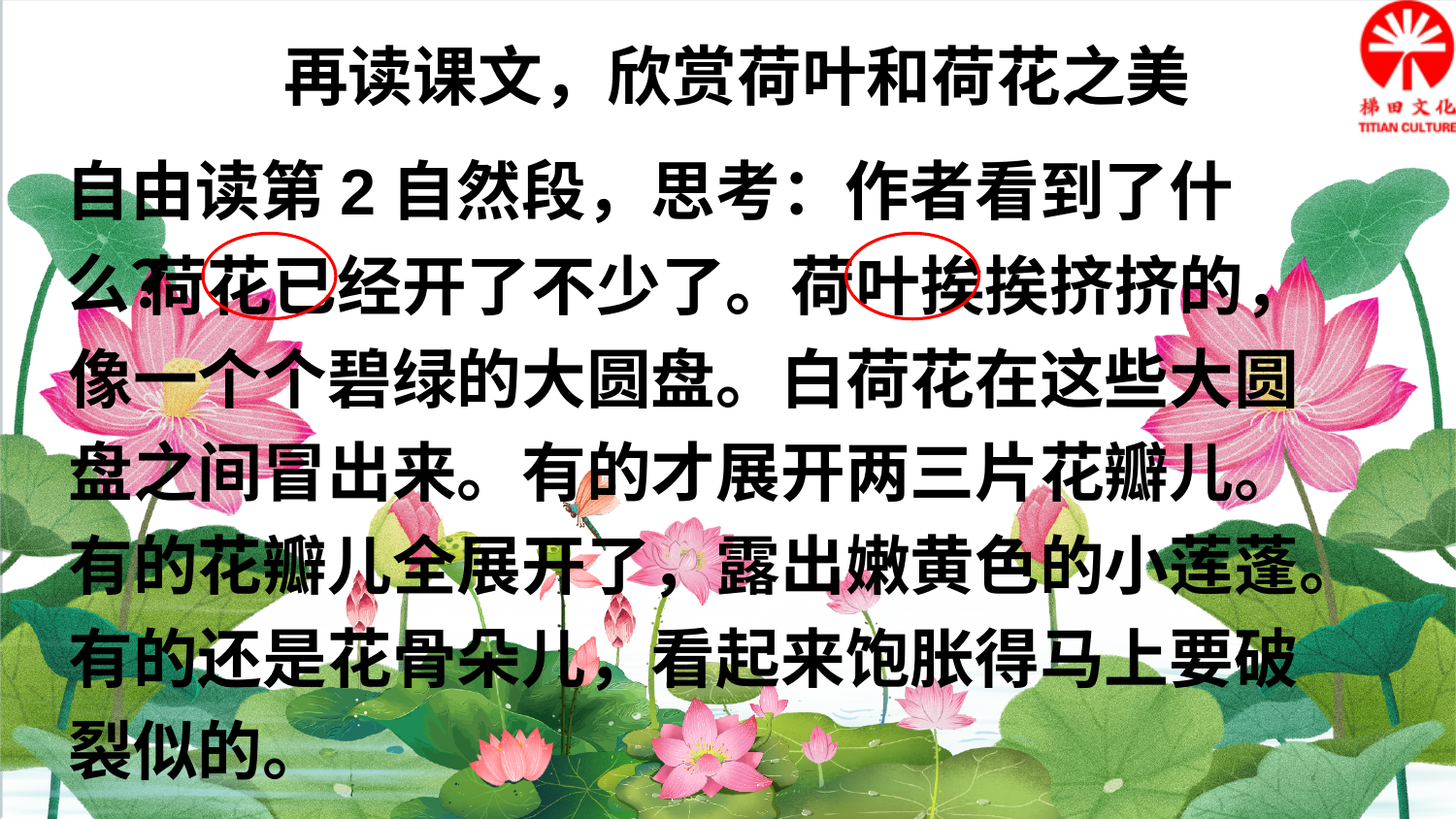

再读课文，欣赏荷叶和荷花之美
自由读第2自然段，思考：作者看到了什么？
    荷花已经开了不少了。荷叶挨挨挤挤的，像一个个碧绿的大圆盘。白荷花在这些大圆盘之间冒出来。有的才展开两三片花瓣儿。有的花瓣儿全展开了，露出嫩黄色的小莲蓬。有的还是花骨朵儿，看起来饱胀得马上要破裂似的。